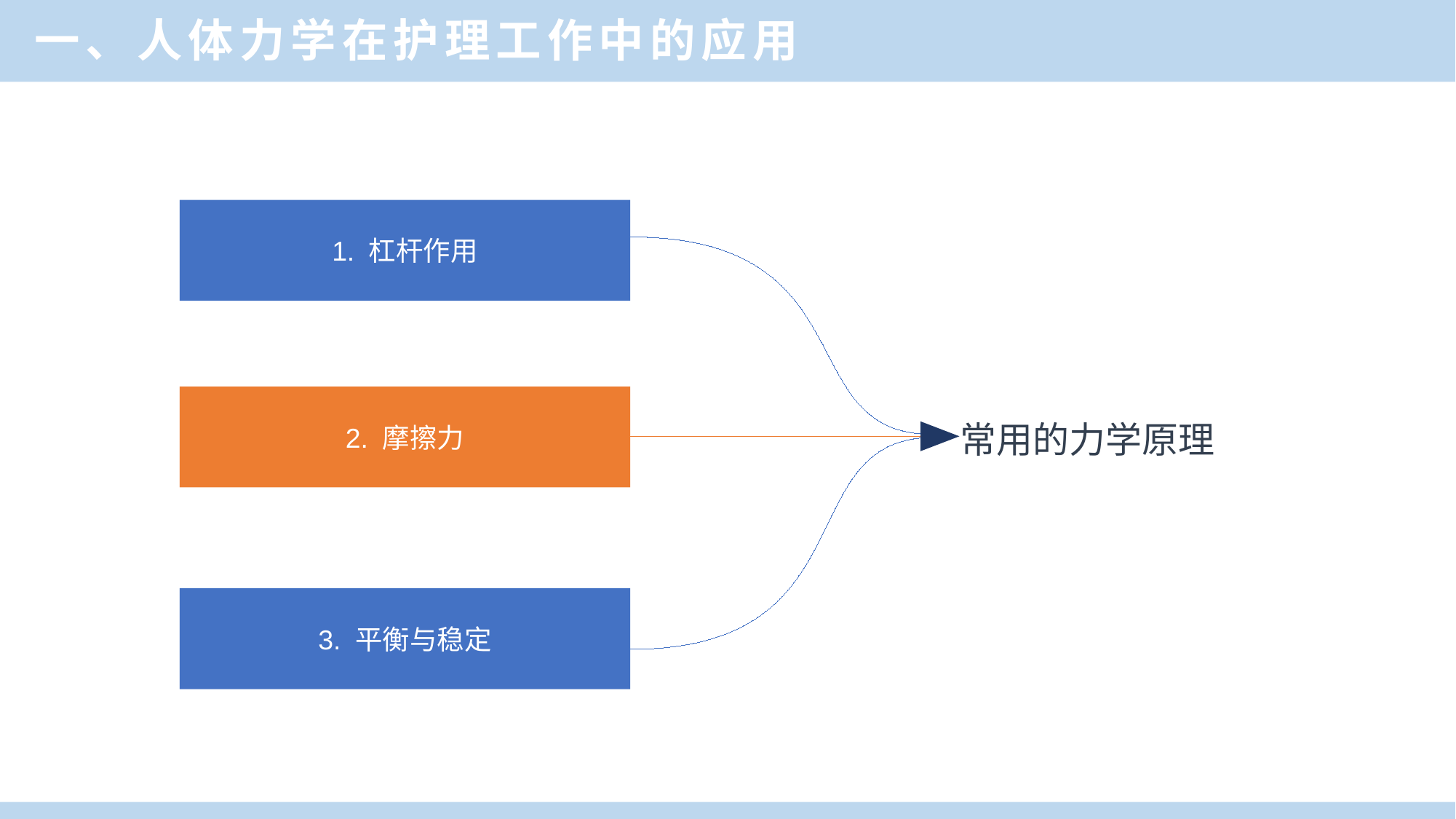

一、人体力学在护理工作中的应用
1. 杠杆作用

常用的力学原理
2. 摩擦力

3. 平衡与稳定